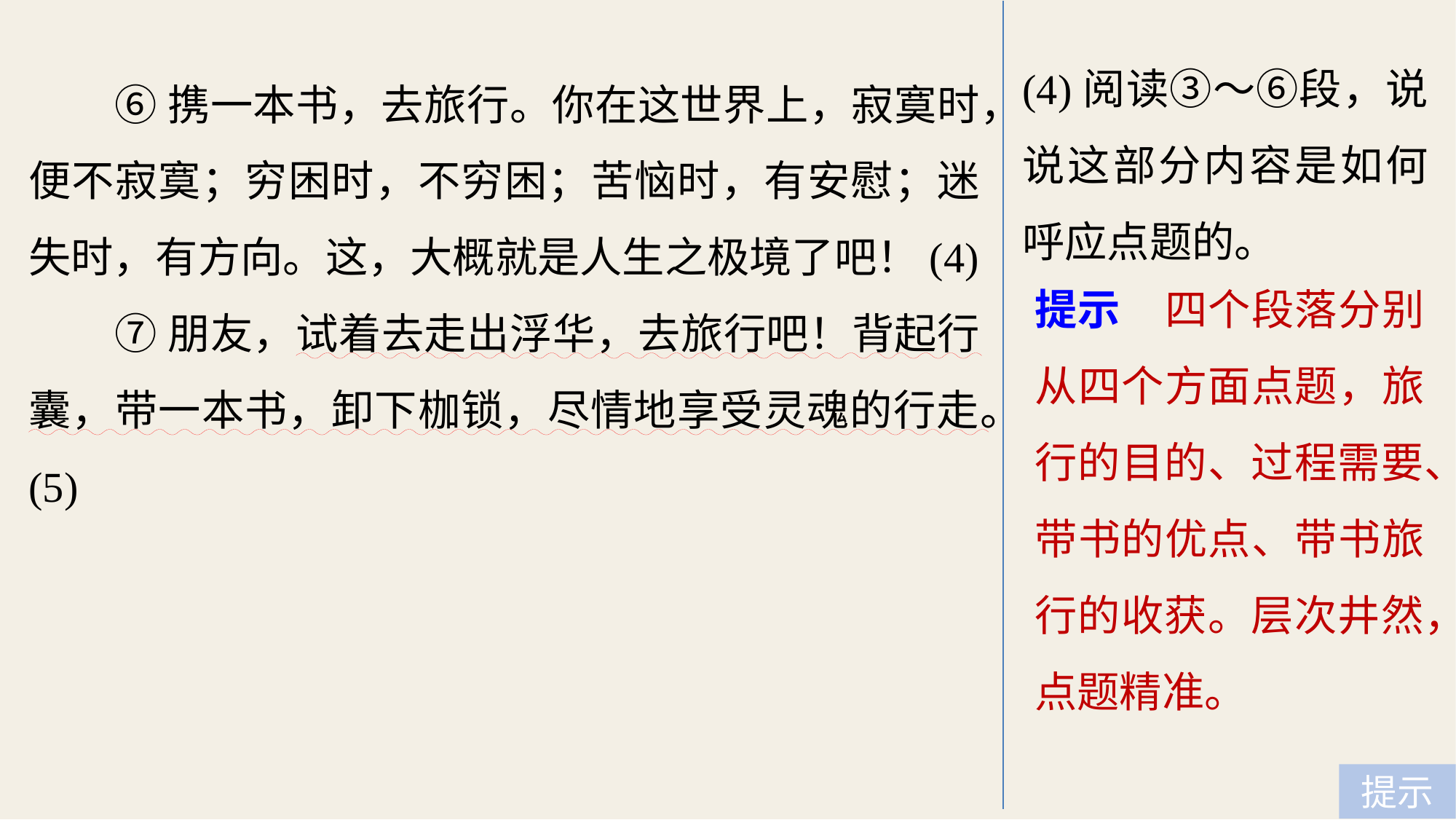

(4)阅读③～⑥段，说说这部分内容是如何呼应点题的。
⑥携一本书，去旅行。你在这世界上，寂寞时，便不寂寞；穷困时，不穷困；苦恼时，有安慰；迷失时，有方向。这，大概就是人生之极境了吧！(4)
⑦朋友，试着去走出浮华，去旅行吧！背起行囊，带一本书，卸下枷锁，尽情地享受灵魂的行走。(5)

提示　四个段落分别从四个方面点题，旅行的目的、过程需要、带书的优点、带书旅行的收获。层次井然，点题精准。
提示